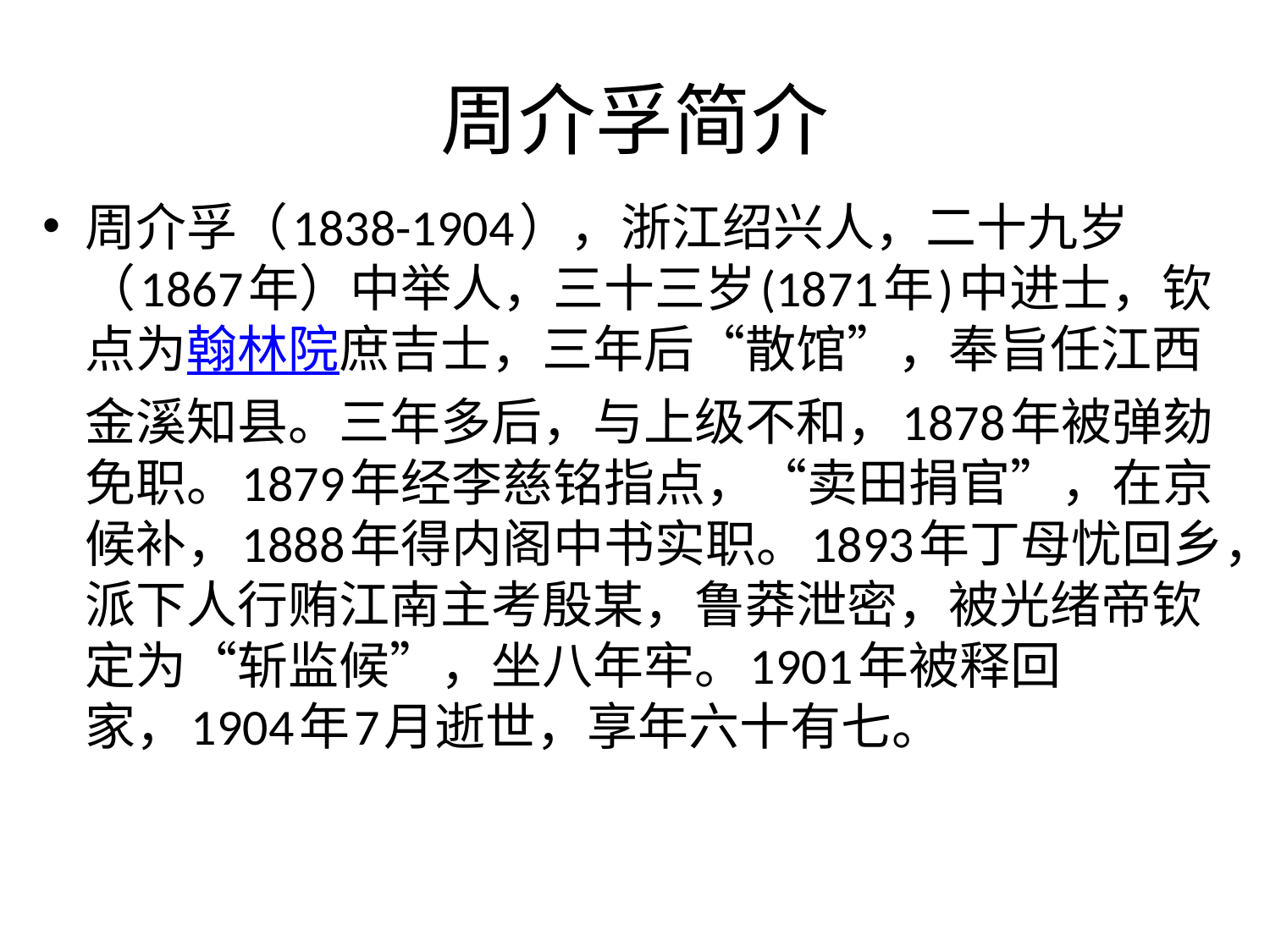

# 周介孚简介
周介孚（1838-1904），浙江绍兴人，二十九岁（1867年）中举人，三十三岁(1871年)中进士，钦点为翰林院庶吉士，三年后“散馆”，奉旨任江西金溪知县。三年多后，与上级不和，1878年被弹劾免职。1879年经李慈铭指点，“卖田捐官”，在京候补，1888年得内阁中书实职。1893年丁母忧回乡，派下人行贿江南主考殷某，鲁莽泄密，被光绪帝钦定为“斩监候”，坐八年牢。1901年被释回家，1904年7月逝世，享年六十有七。